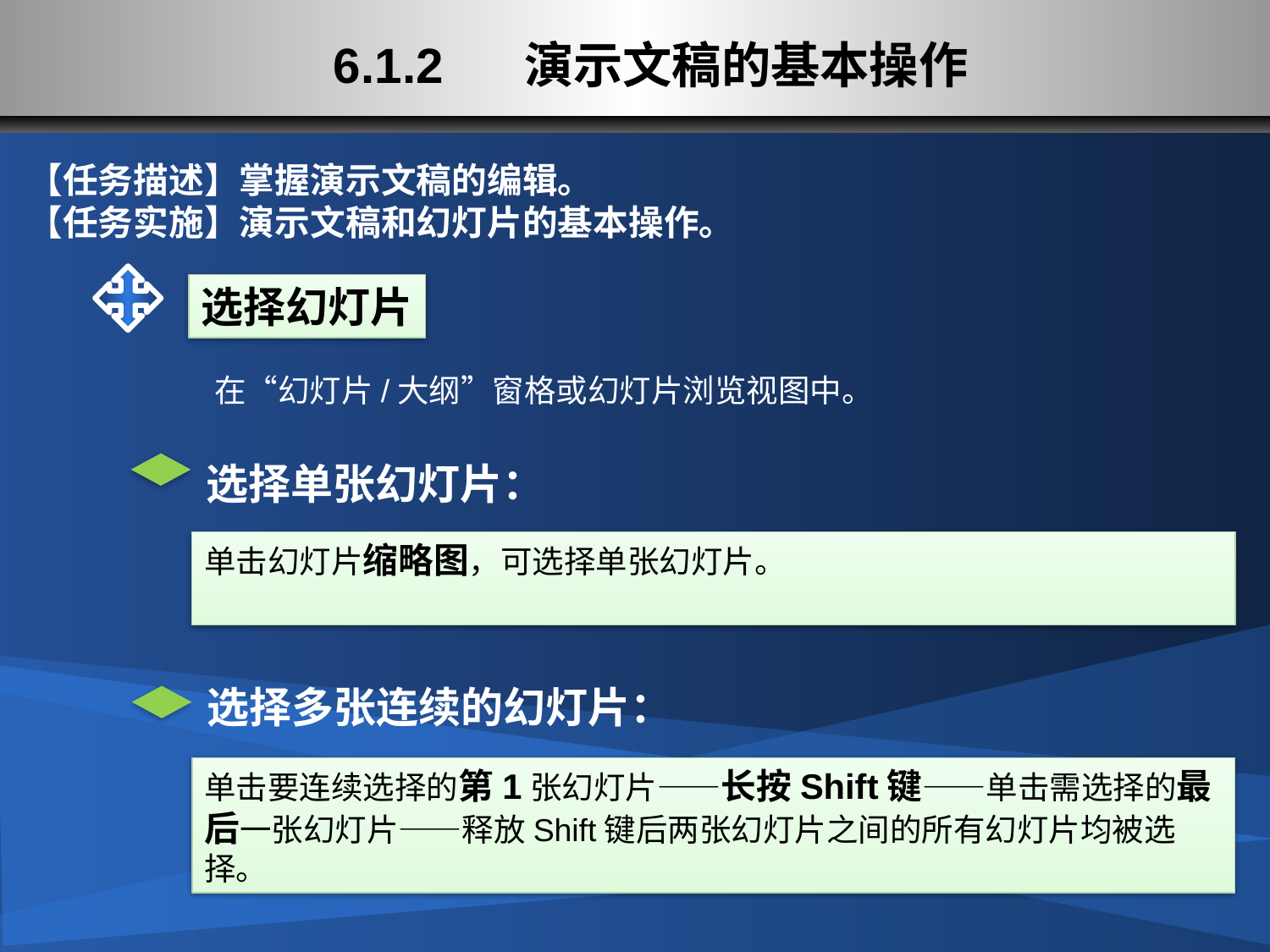

# 6.1.2     演示文稿的基本操作
【任务描述】掌握演示文稿的编辑。
【任务实施】演示文稿和幻灯片的基本操作。

选择幻灯片
在“幻灯片/大纲”窗格或幻灯片浏览视图中。
选择单张幻灯片：

单击幻灯片缩略图，可选择单张幻灯片。

选择多张连续的幻灯片：

单击要连续选择的第1张幻灯片——长按Shift键——单击需选择的最后一张幻灯片——释放Shift键后两张幻灯片之间的所有幻灯片均被选择。